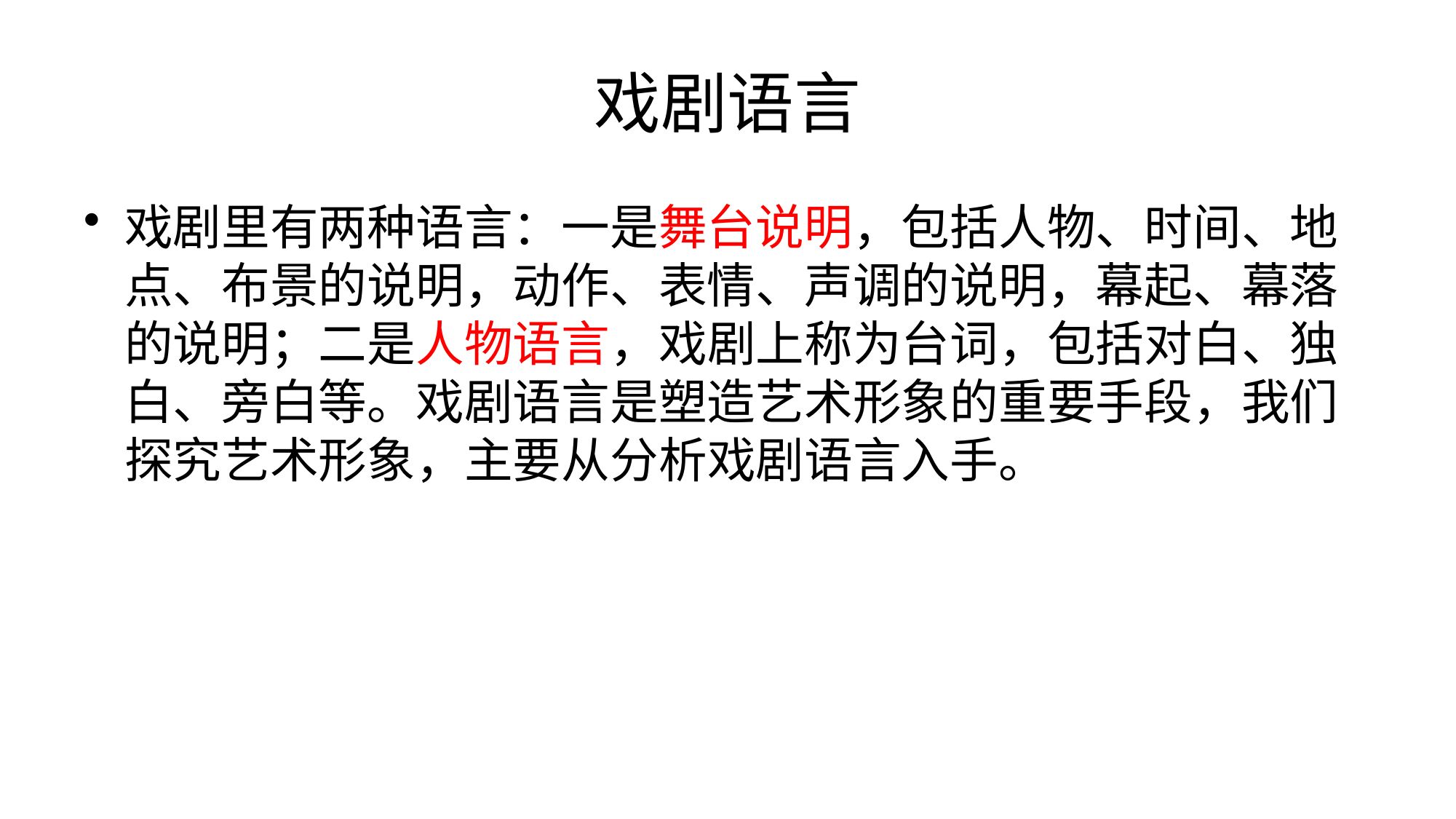

# 戏剧语言
戏剧里有两种语言：一是舞台说明，包括人物、时间、地点、布景的说明，动作、表情、声调的说明，幕起、幕落的说明；二是人物语言，戏剧上称为台词，包括对白、独白、旁白等。戏剧语言是塑造艺术形象的重要手段，我们探究艺术形象，主要从分析戏剧语言入手。